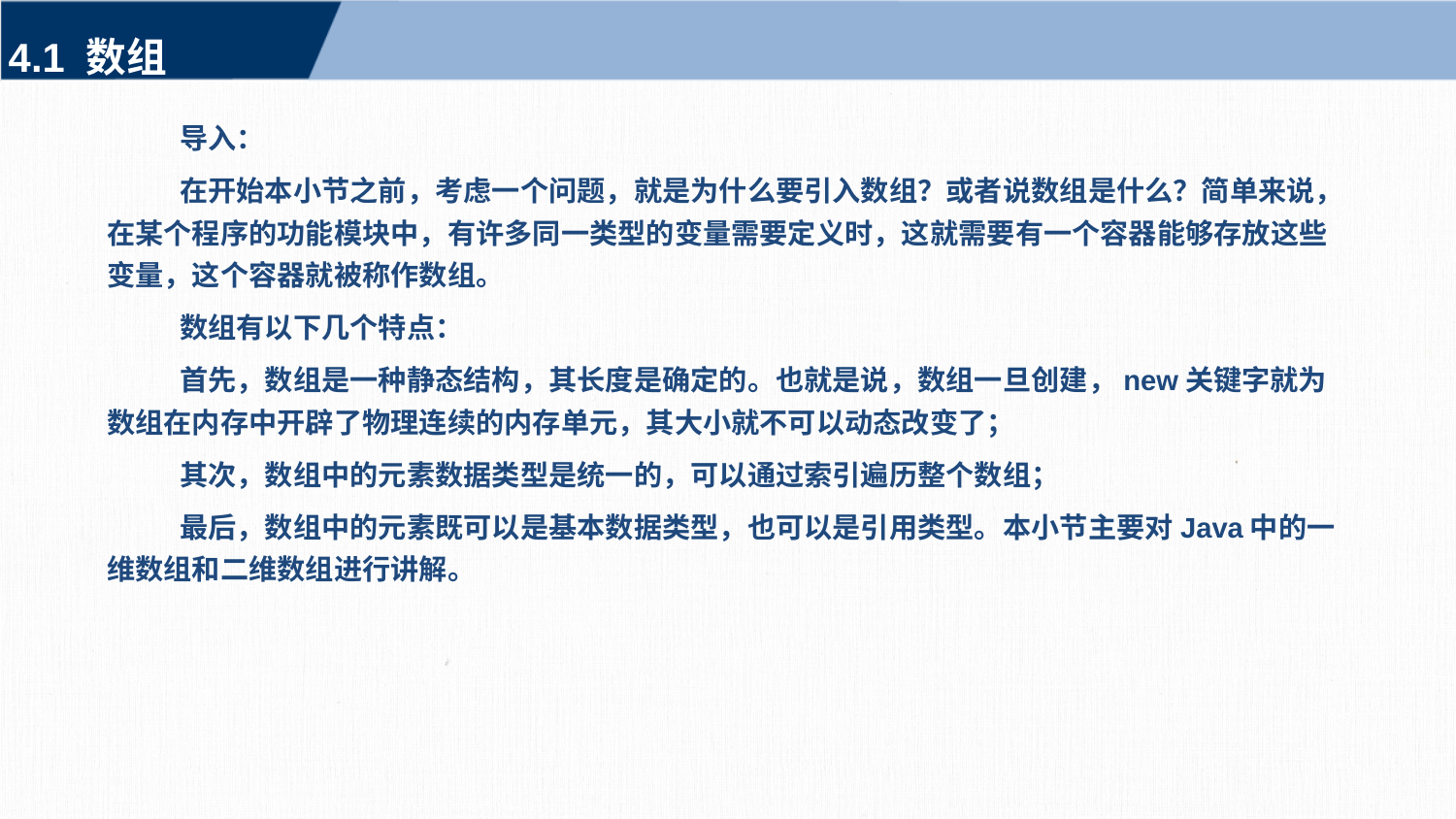

4.1 数组

导入：
在开始本小节之前，考虑一个问题，就是为什么要引入数组？或者说数组是什么？简单来说，在某个程序的功能模块中，有许多同一类型的变量需要定义时，这就需要有一个容器能够存放这些变量，这个容器就被称作数组。
数组有以下几个特点：
首先，数组是一种静态结构，其长度是确定的。也就是说，数组一旦创建，new关键字就为数组在内存中开辟了物理连续的内存单元，其大小就不可以动态改变了；
其次，数组中的元素数据类型是统一的，可以通过索引遍历整个数组；
最后，数组中的元素既可以是基本数据类型，也可以是引用类型。本小节主要对Java中的一维数组和二维数组进行讲解。